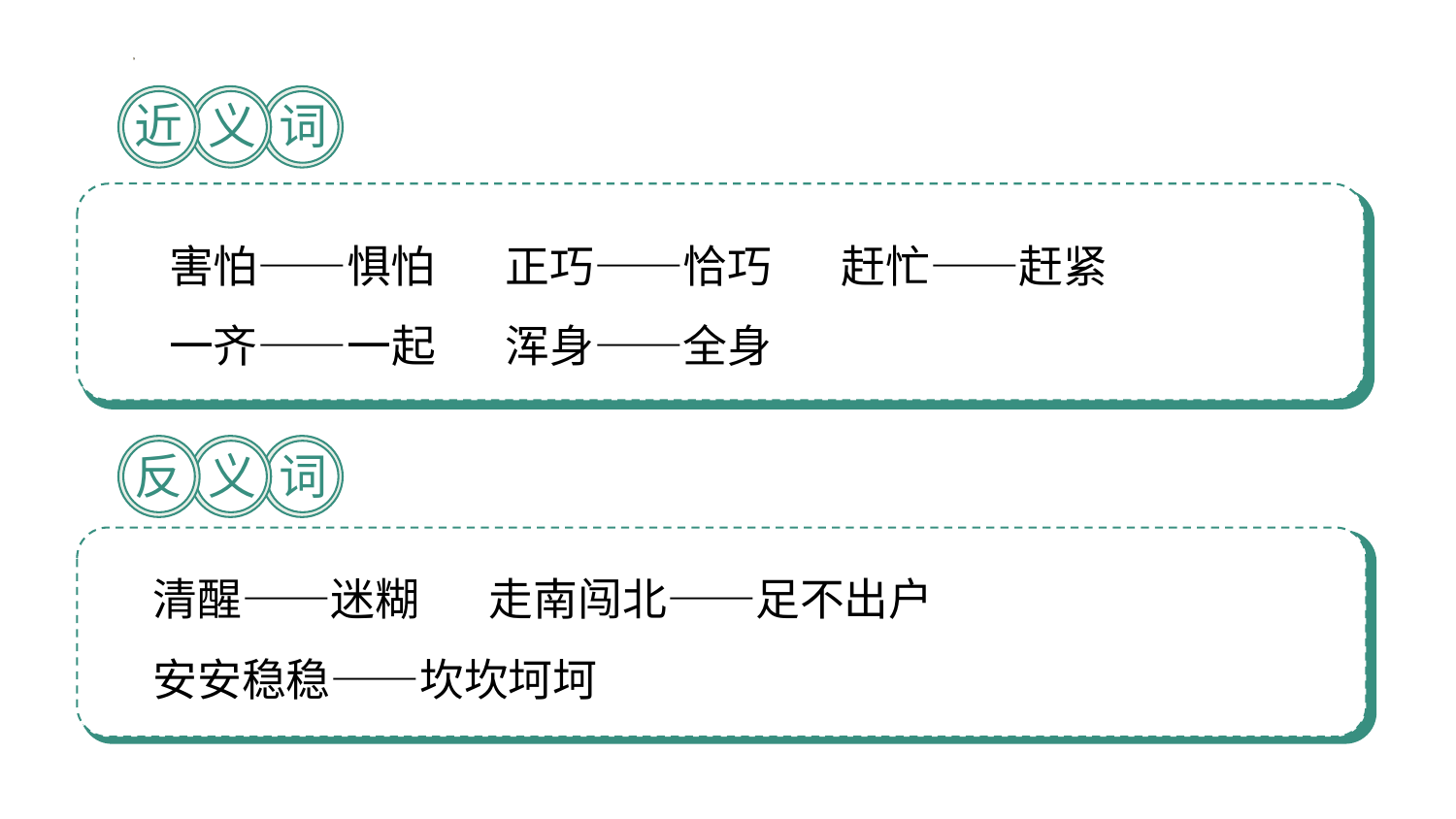

近

义

词

害怕——惧怕       正巧——恰巧       赶忙——赶紧
一齐——一起       浑身——全身

反

义

词

清醒——迷糊       走南闯北——足不出户
安安稳稳——坎坎坷坷